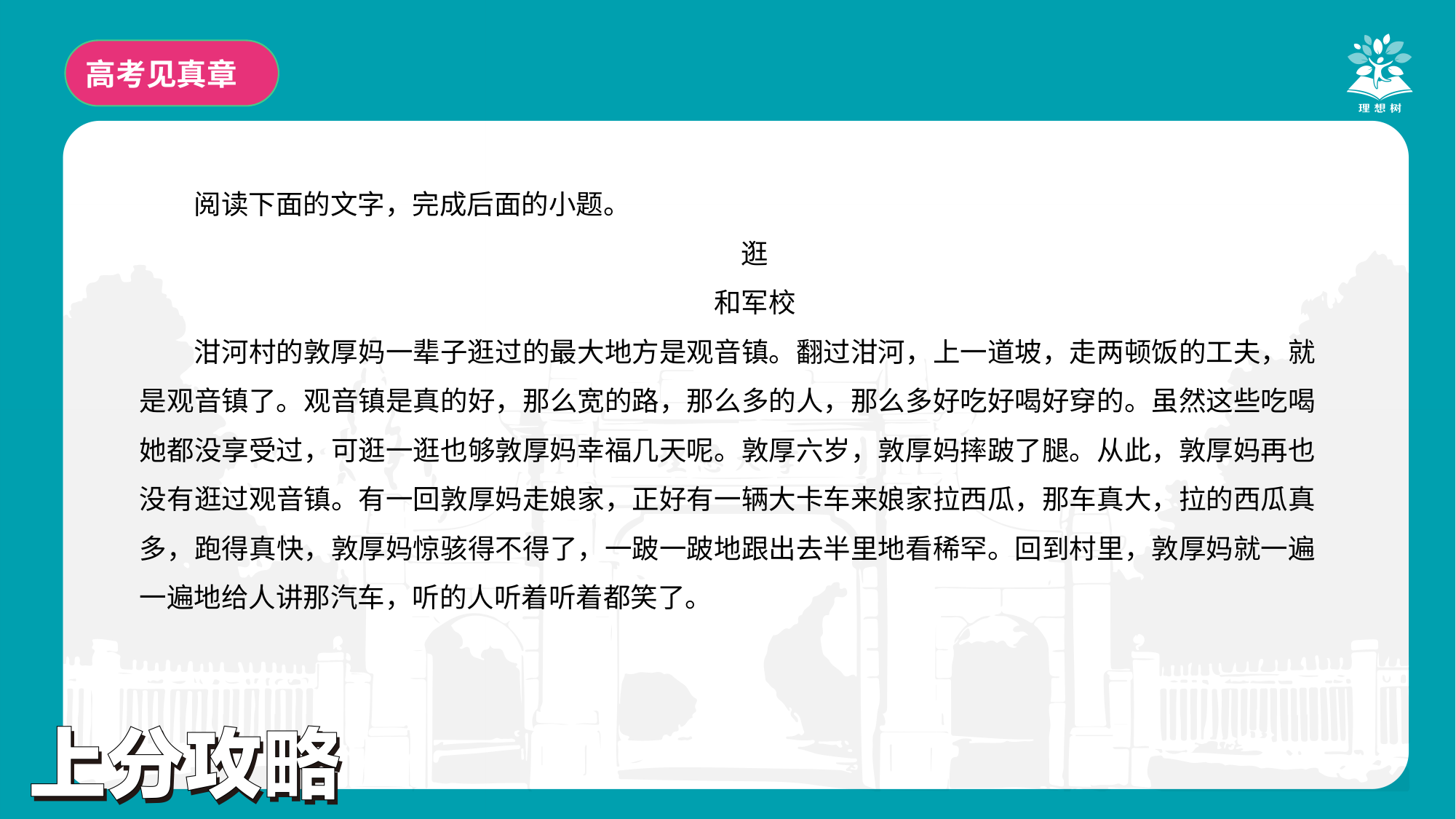

高考见真章
阅读下面的文字，完成后面的小题。
逛
和军校
泔河村的敦厚妈一辈子逛过的最大地方是观音镇。翻过泔河，上一道坡，走两顿饭的工夫，就是观音镇了。观音镇是真的好，那么宽的路，那么多的人，那么多好吃好喝好穿的。虽然这些吃喝她都没享受过，可逛一逛也够敦厚妈幸福几天呢。敦厚六岁，敦厚妈摔跛了腿。从此，敦厚妈再也没有逛过观音镇。有一回敦厚妈走娘家，正好有一辆大卡车来娘家拉西瓜，那车真大，拉的西瓜真多，跑得真快，敦厚妈惊骇得不得了，一跛一跛地跟出去半里地看稀罕。回到村里，敦厚妈就一遍一遍地给人讲那汽车，听的人听着听着都笑了。